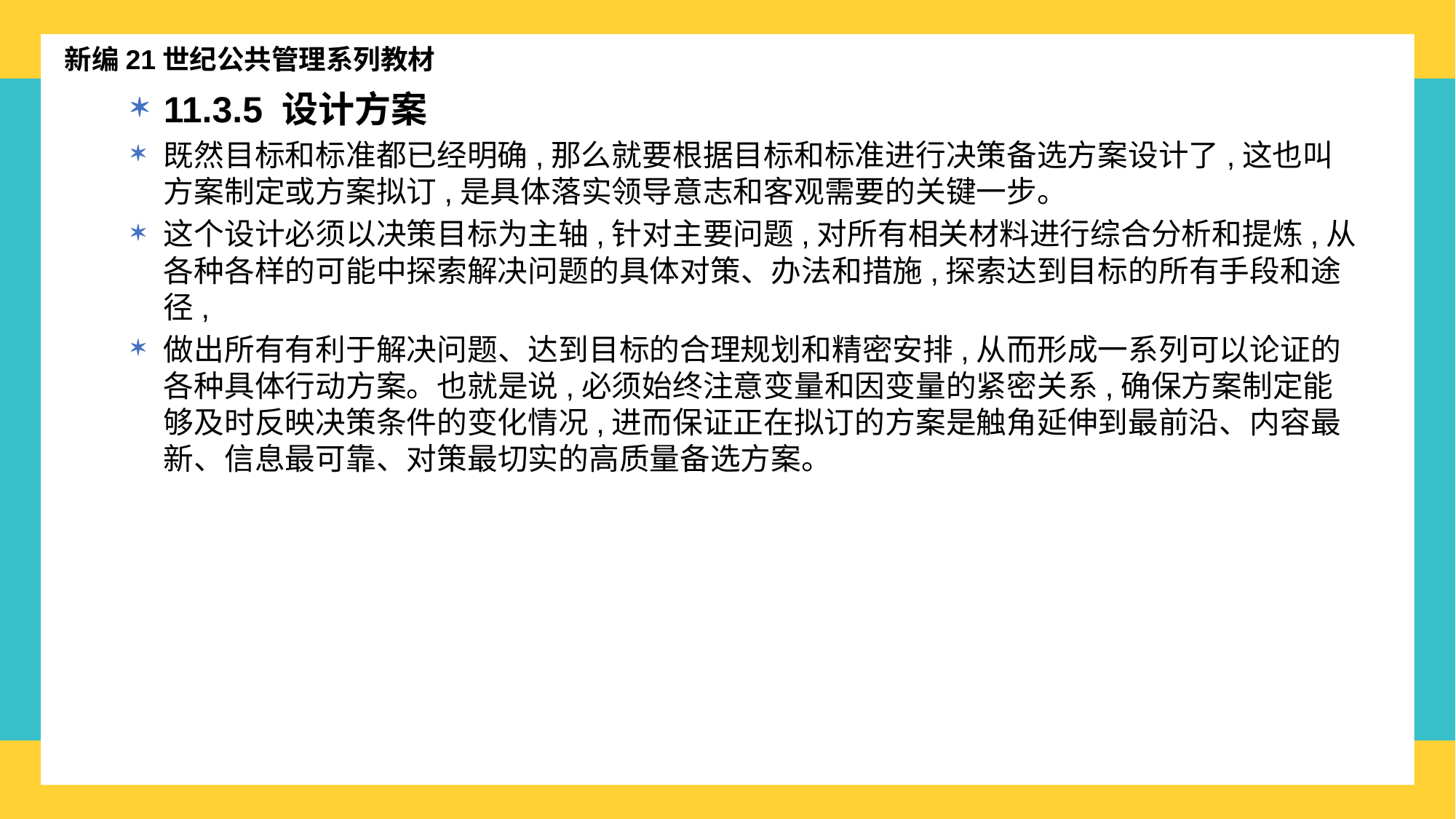

新编21世纪公共管理系列教材
11.3.5 设计方案
既然目标和标准都已经明确,那么就要根据目标和标准进行决策备选方案设计了,这也叫方案制定或方案拟订,是具体落实领导意志和客观需要的关键一步。
这个设计必须以决策目标为主轴,针对主要问题,对所有相关材料进行综合分析和提炼,从各种各样的可能中探索解决问题的具体对策、办法和措施,探索达到目标的所有手段和途径,
做出所有有利于解决问题、达到目标的合理规划和精密安排,从而形成一系列可以论证的各种具体行动方案。也就是说,必须始终注意变量和因变量的紧密关系,确保方案制定能够及时反映决策条件的变化情况,进而保证正在拟订的方案是触角延伸到最前沿、内容最新、信息最可靠、对策最切实的高质量备选方案。